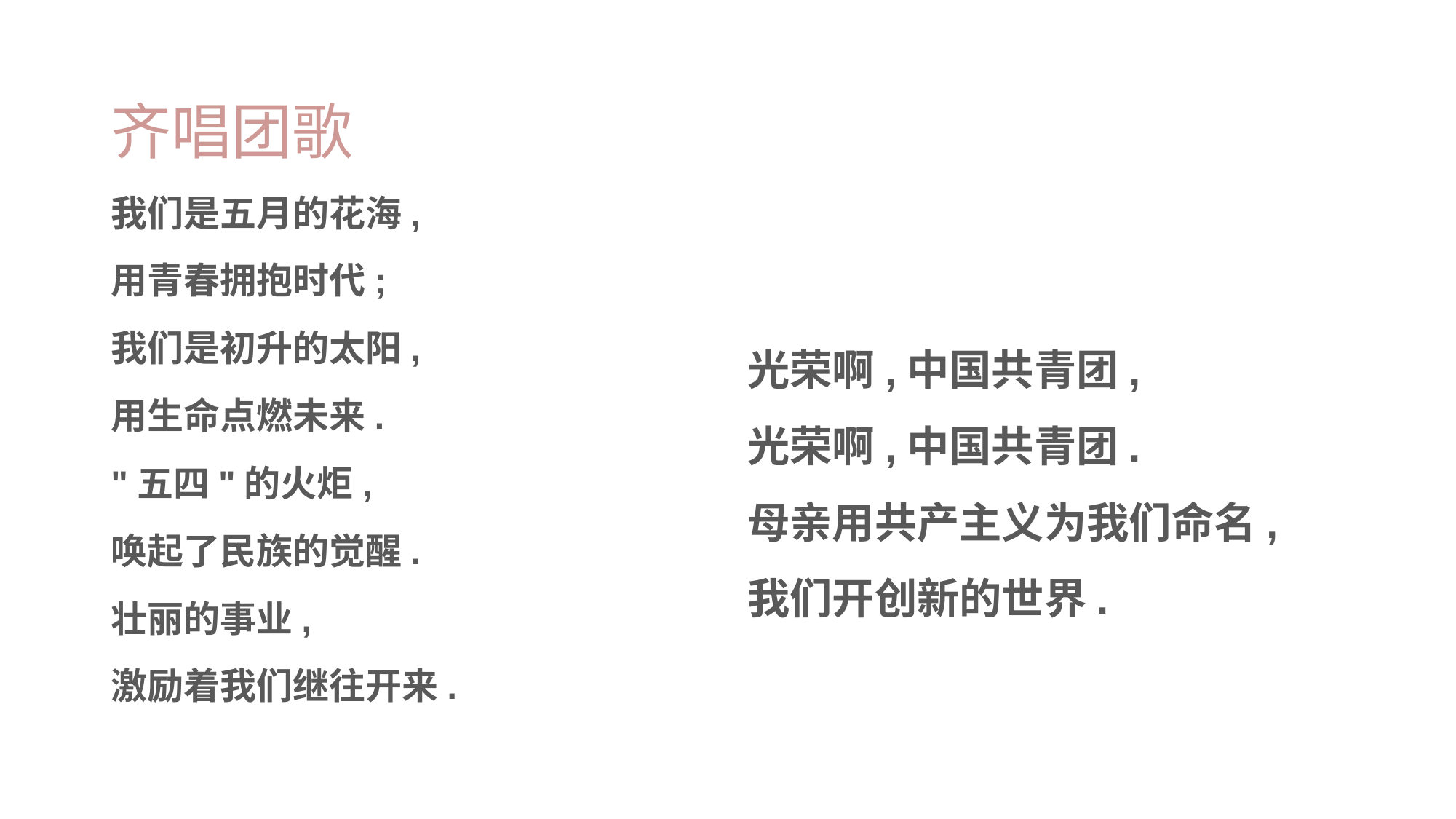

# 齐唱团歌
我们是五月的花海,
用青春拥抱时代;
我们是初升的太阳,
用生命点燃未来.
"五四"的火炬,
唤起了民族的觉醒.
壮丽的事业,
激励着我们继往开来.

光荣啊,中国共青团,
光荣啊,中国共青团.
母亲用共产主义为我们命名,
我们开创新的世界.